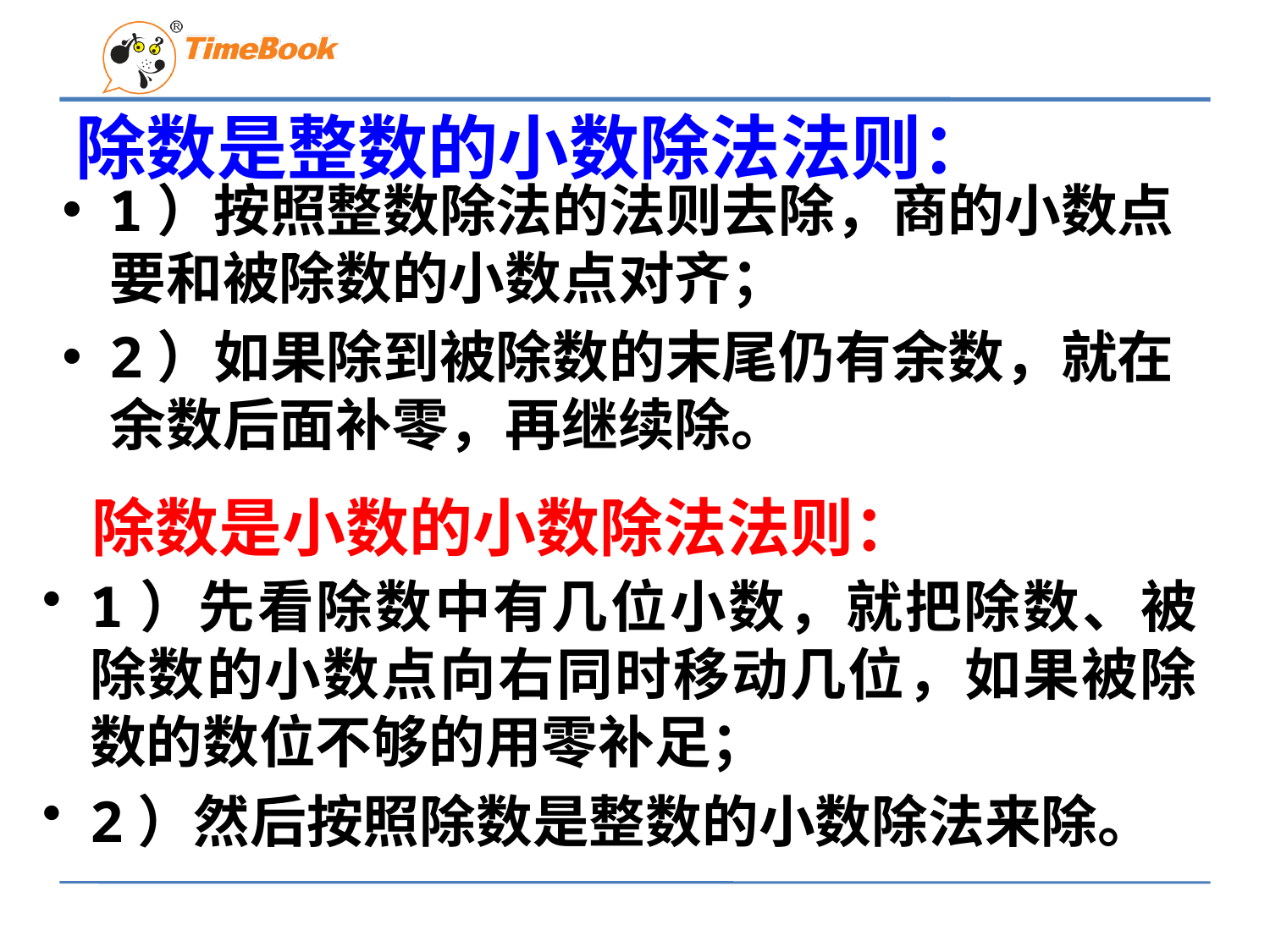

# 除数是整数的小数除法法则：
1）按照整数除法的法则去除，商的小数点要和被除数的小数点对齐；
2）如果除到被除数的末尾仍有余数，就在余数后面补零，再继续除。
除数是小数的小数除法法则：
1）先看除数中有几位小数，就把除数、被除数的小数点向右同时移动几位，如果被除数的数位不够的用零补足；
2）然后按照除数是整数的小数除法来除。